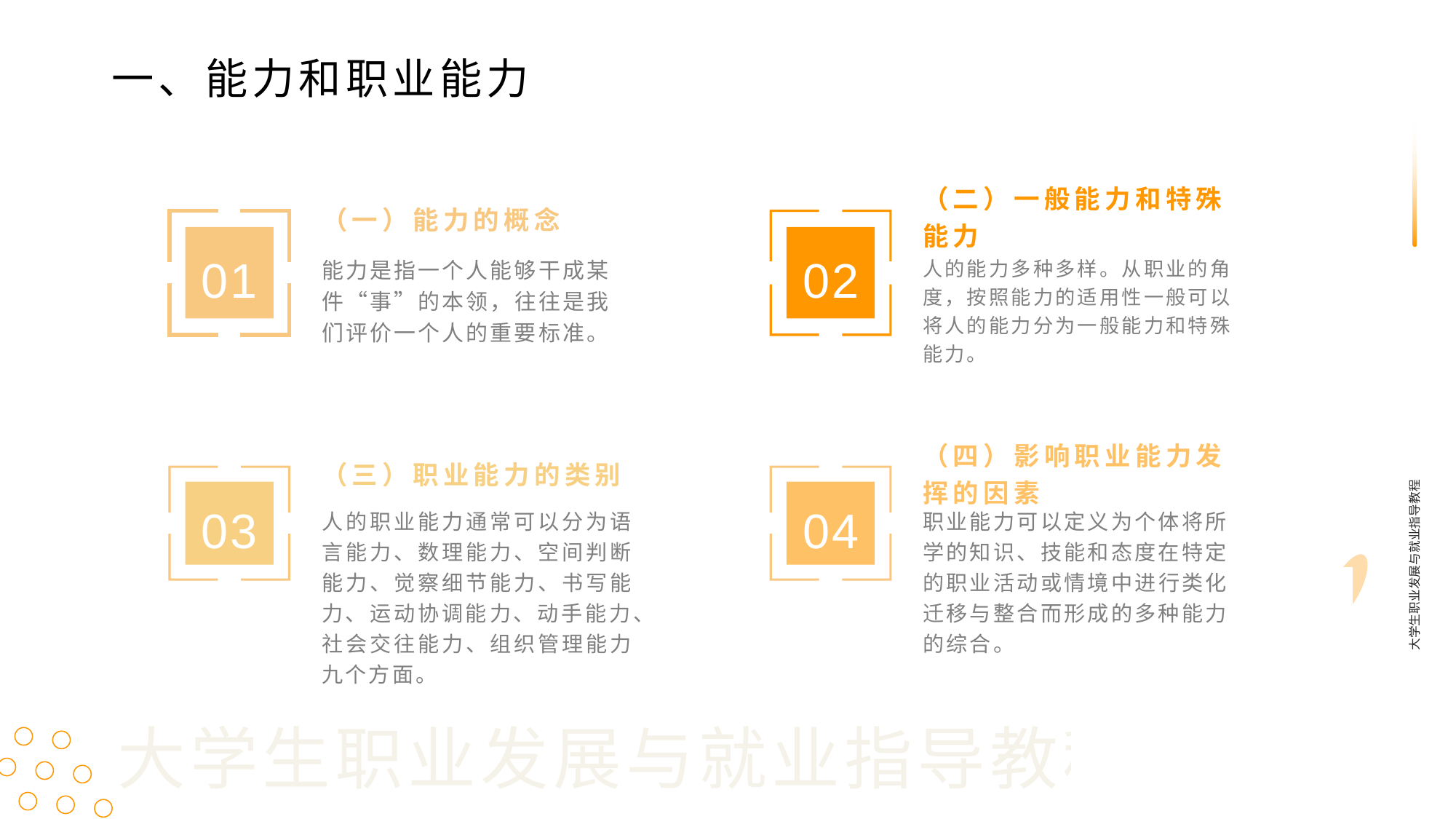

一、能力和职业能力

（二）一般能力和特殊能力
（一）能力的概念

01
02

能力是指一个人能够干成某件“事”的本领，往往是我们评价一个人的重要标准。
人的能力多种多样。从职业的角度，按照能力的适用性一般可以将人的能力分为一般能力和特殊能力。
（三）职业能力的类别
（四）影响职业能力发挥的因素

大学生职业发展与就业指导教程
03
04
人的职业能力通常可以分为语言能力、数理能力、空间判断能力、觉察细节能力、书写能力、运动协调能力、动手能力、社会交往能力、组织管理能力九个方面。
职业能力可以定义为个体将所学的知识、技能和态度在特定的职业活动或情境中进行类化迁移与整合而形成的多种能力的综合。

大学生职业发展与就业指导教程